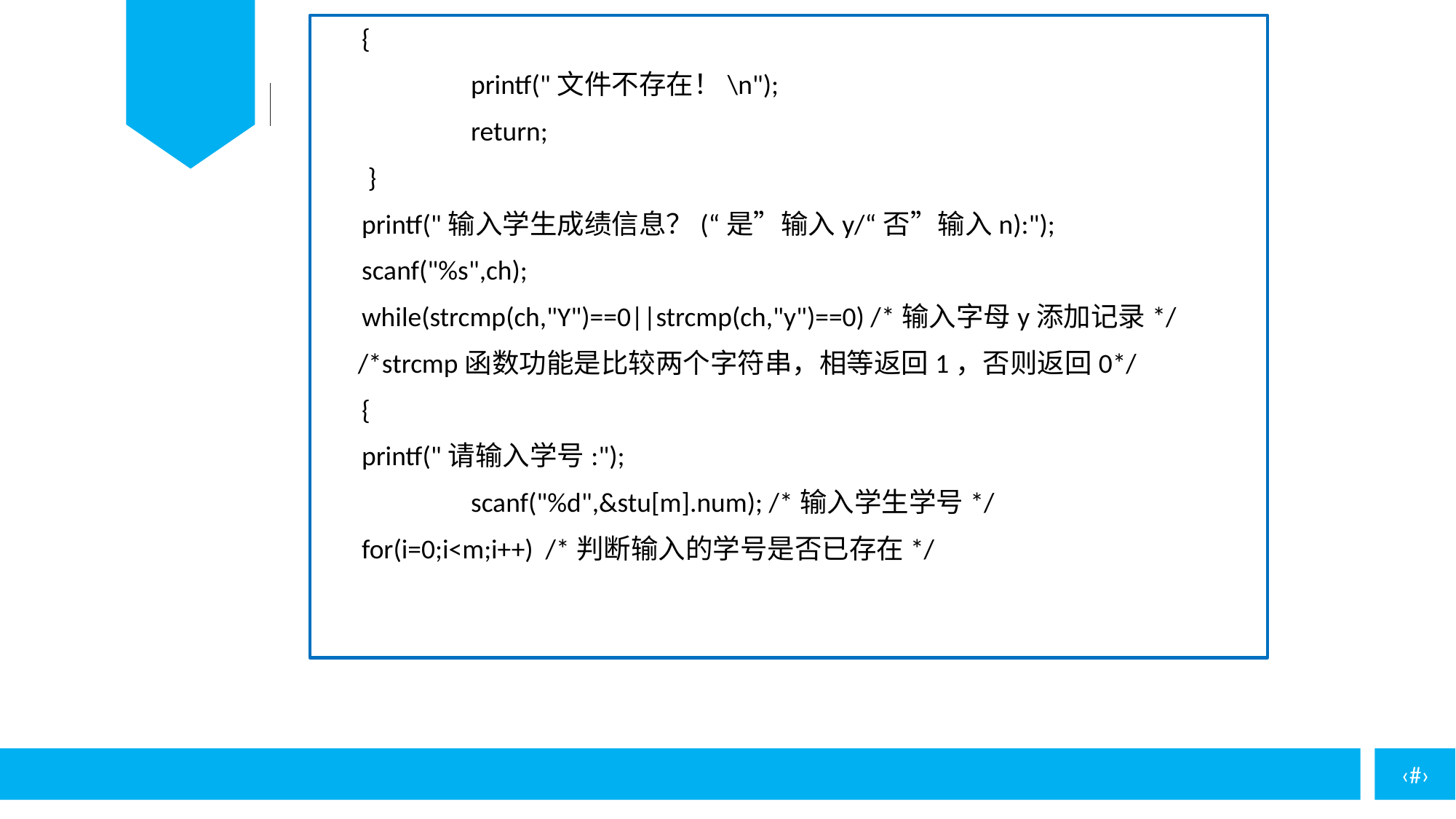

{
	  	printf("文件不存在！\n");
	  	return;
 	 }
  	printf("输入学生成绩信息？(“是”输入y/“否”输入n):");
  	scanf("%s",ch);
	while(strcmp(ch,"Y")==0||strcmp(ch,"y")==0) /*输入字母y添加记录*/
      /*strcmp函数功能是比较两个字符串，相等返回1，否则返回0*/
	{
    	printf("请输入学号:");
		scanf("%d",&stu[m].num); /*输入学生学号*/
    	for(i=0;i<m;i++)  /*判断输入的学号是否已存在*/